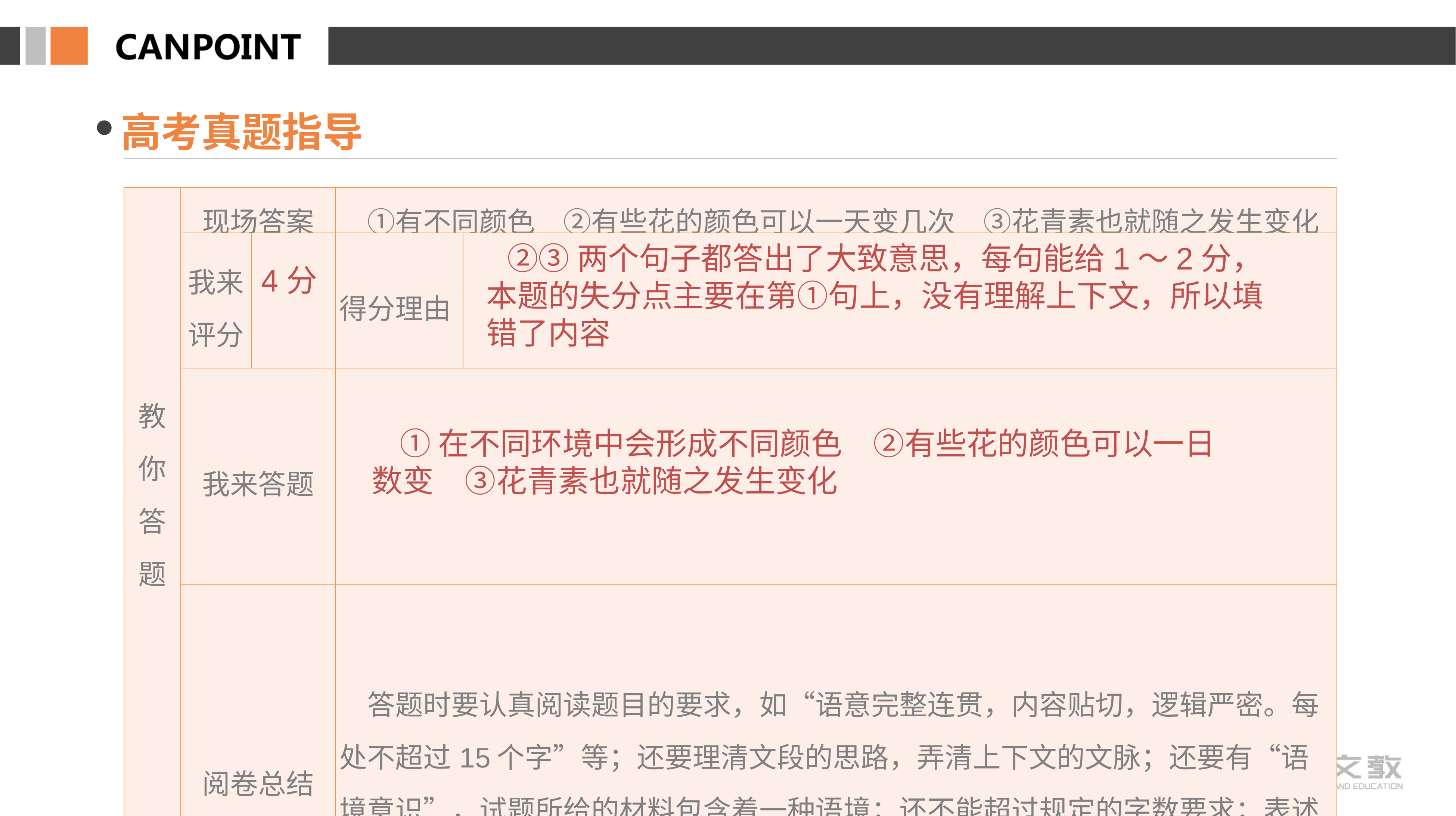

高考真题指导

| 教你 答题 | 现场答案 |  | ①有不同颜色　②有些花的颜色可以一天变几次　③花青素也就随之发生变化 |  |
| --- | --- | --- | --- | --- |
|  | 我来评分 |  | 得分理由 |  |
|  | 我来答题 |  |  |  |
|  | 阅卷总结 |  | 答题时要认真阅读题目的要求，如“语意完整连贯，内容贴切，逻辑严密。每处不超过15个字”等；还要理清文段的思路，弄清上下文的文脉；还要有“语境意识”，试题所给的材料包含着一种语境；还不能超过规定的字数要求；表述时力求做到准确 |  |
   ②③两个句子都答出了大致意思，每句能给1～2分，本题的失分点主要在第①句上，没有理解上下文，所以填错了内容
4分
    ①在不同环境中会形成不同颜色　②有些花的颜色可以一日数变　③花青素也就随之发生变化